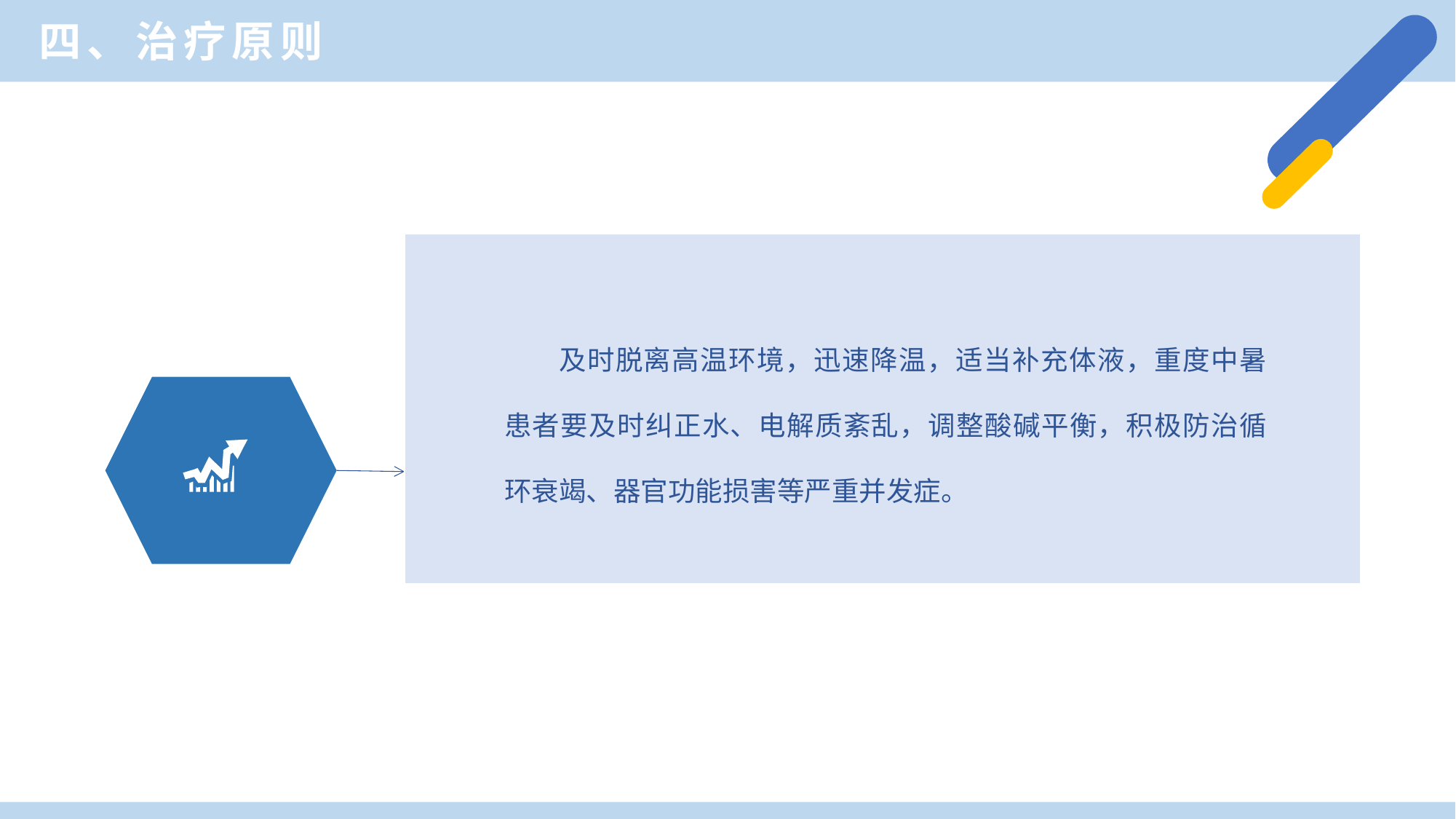

四、治疗原则

及时脱离高温环境，迅速降温，适当补充体液，重度中暑患者要及时纠正水、电解质紊乱，调整酸碱平衡，积极防治循环衰竭、器官功能损害等严重并发症。